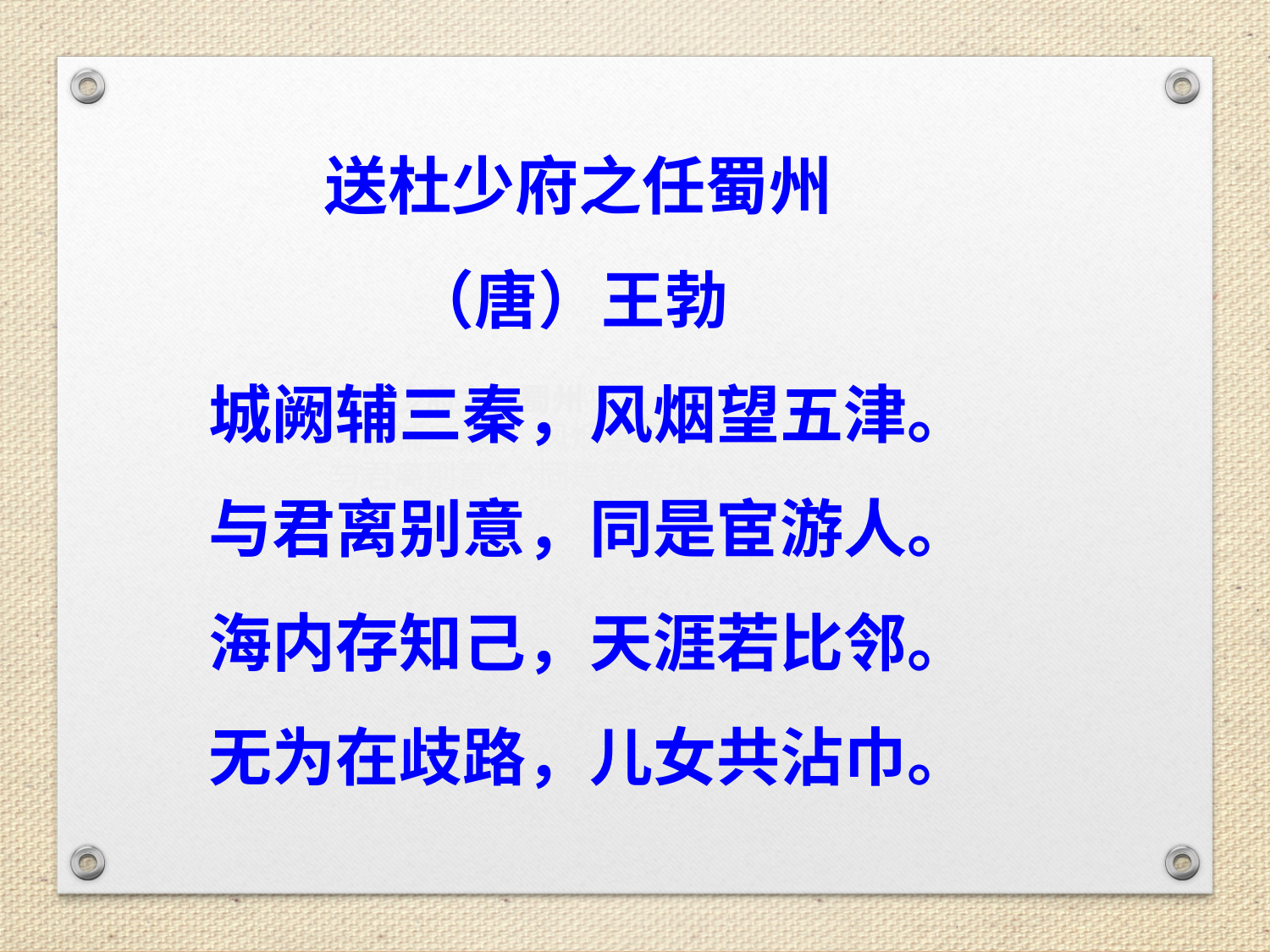

送杜少府之任蜀州
             （唐）王勃
城阙辅三秦，风烟望五津。
与君离别意，同是宦游人。
海内存知己，天涯若比邻。
无为在歧路，儿女共沾巾。
送杜少府之任蜀州⑴
城阙辅三秦⑵，风烟望五津⑶。
与君离别意⑷，同是宦游人⑸。
海内存知己⑹，天涯若比邻⑺。
无为在歧路⑻，儿女共沾巾⑼。[1]
送杜少府之任蜀州⑴
城阙辅三秦⑵，风烟望五津⑶。
与君离别意⑷，同是宦游人⑸。
海内存知己⑹，天涯若比邻⑺。
无为在歧路⑻，儿女共沾巾⑼。[1]